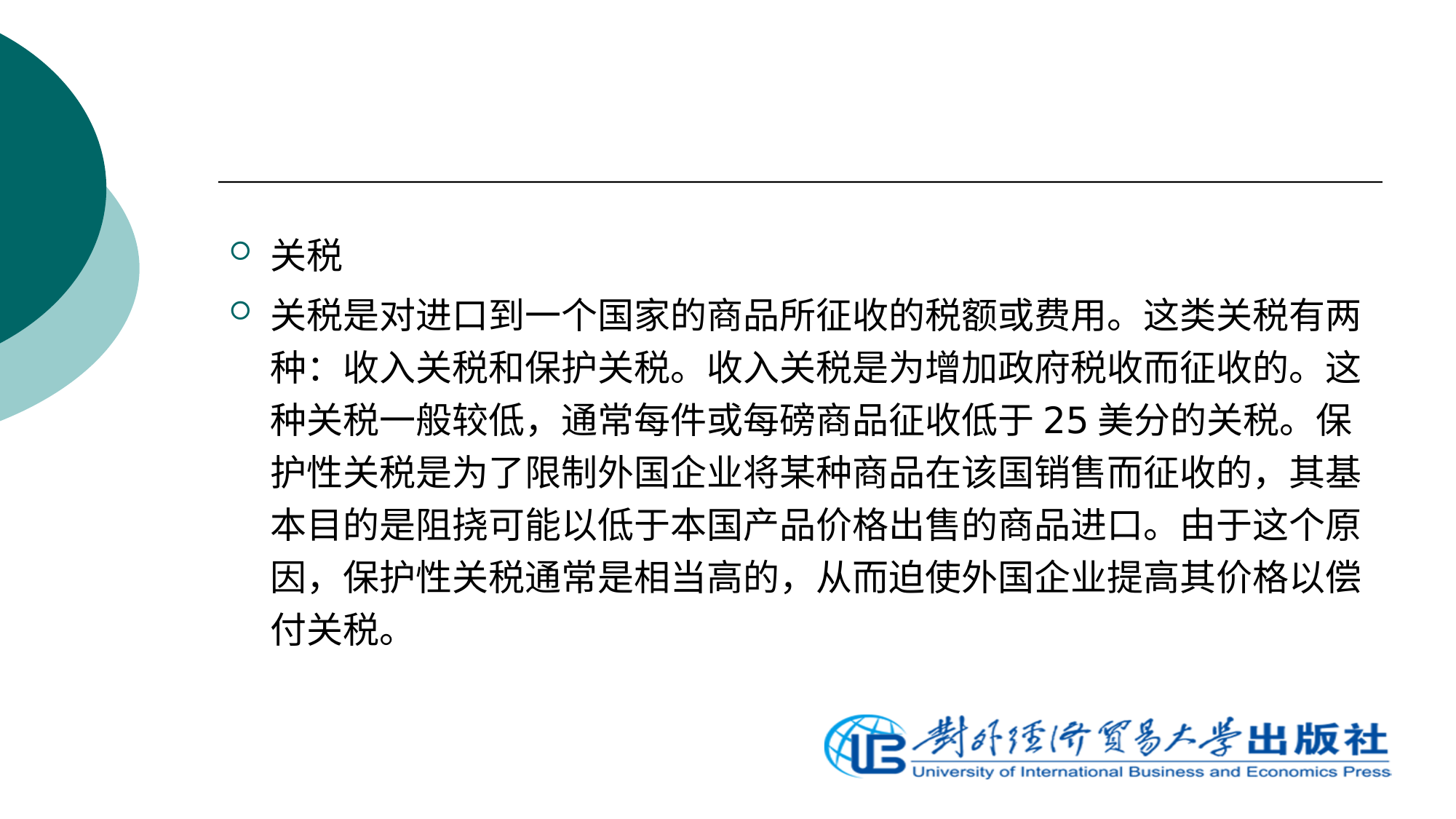

关税
关税是对进口到一个国家的商品所征收的税额或费用。这类关税有两种：收入关税和保护关税。收入关税是为增加政府税收而征收的。这种关税一般较低，通常每件或每磅商品征收低于25美分的关税。保护性关税是为了限制外国企业将某种商品在该国销售而征收的，其基本目的是阻挠可能以低于本国产品价格出售的商品进口。由于这个原因，保护性关税通常是相当高的，从而迫使外国企业提高其价格以偿付关税。